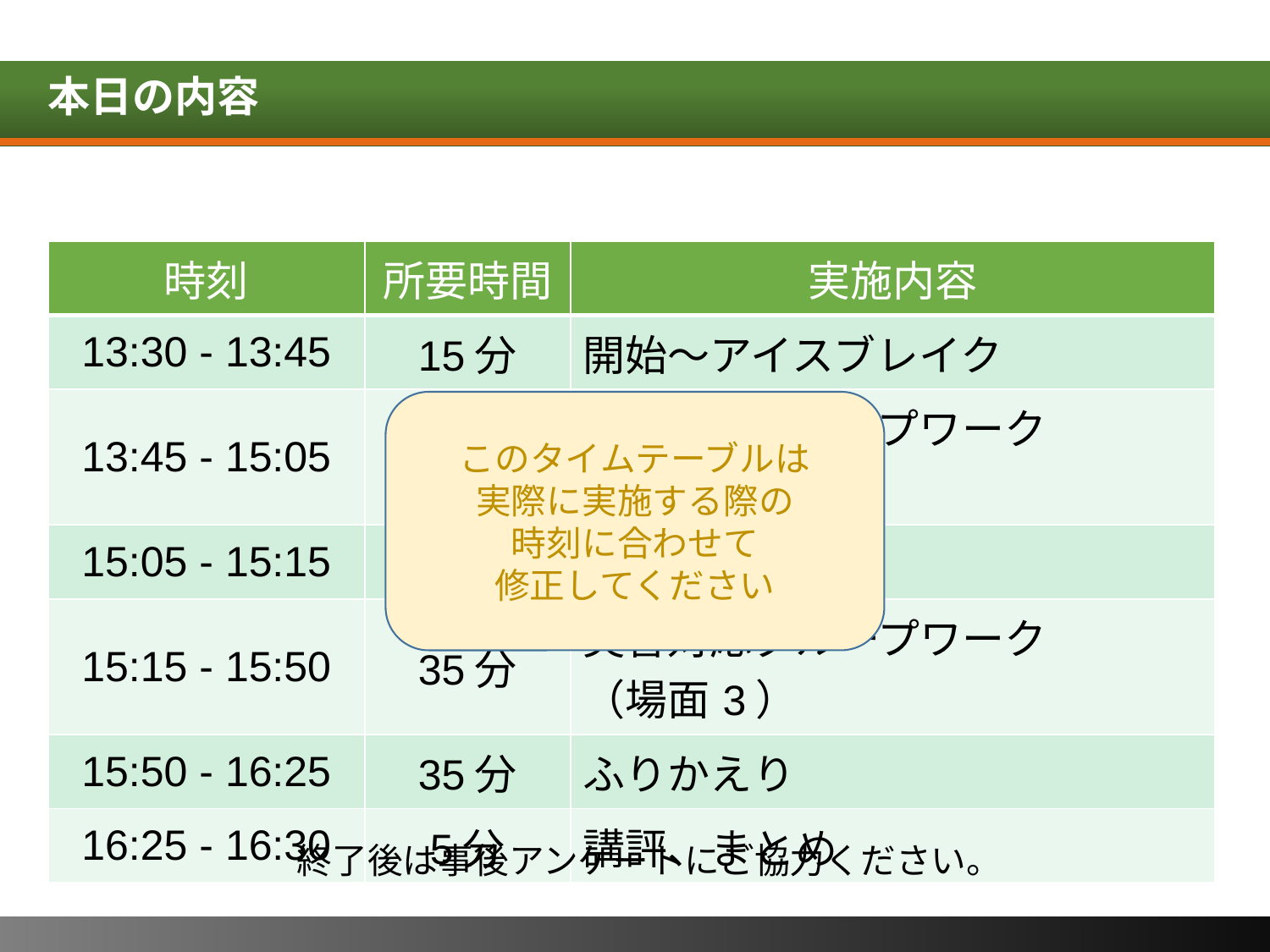

# 本日の内容
| 時刻 | 所要時間 | 実施内容 |
| --- | --- | --- |
| 13:30 - 13:45 | 15分 | 開始～アイスブレイク |
| 13:45 - 15:05 | 80分 | 災害対応グループワーク （場面1、2） |
| 15:05 - 15:15 | 10分 | 休憩 |
| 15:15 - 15:50 | 35分 | 災害対応グループワーク （場面3） |
| 15:50 - 16:25 | 35分 | ふりかえり |
| 16:25 - 16:30 | 5分 | 講評、まとめ |
このタイムテーブルは
実際に実施する際の
時刻に合わせて
修正してください
終了後は事後アンケートにご協力ください。
5